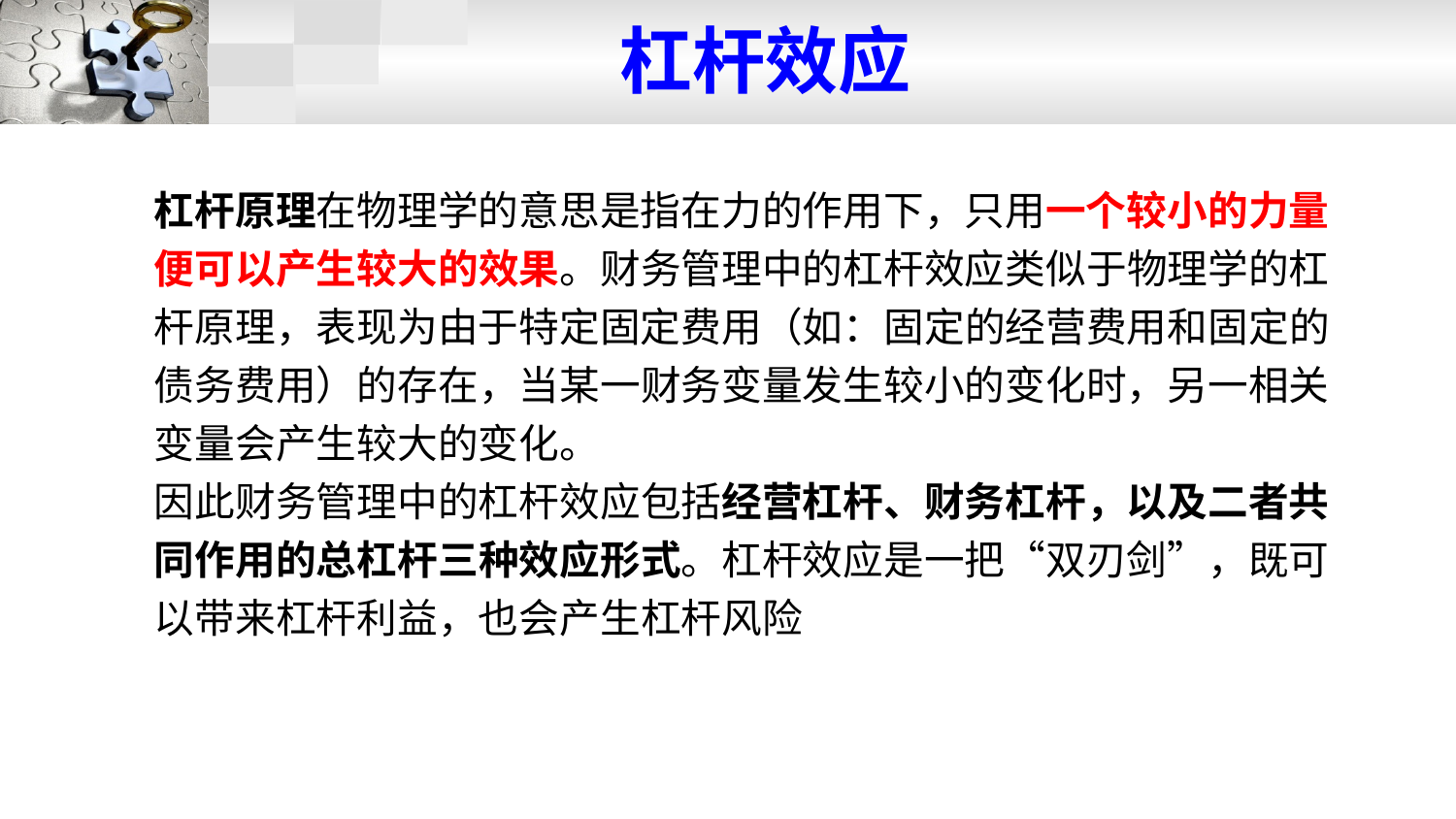

杠杆效应
杠杆原理在物理学的意思是指在力的作用下，只用一个较小的力量便可以产生较大的效果。财务管理中的杠杆效应类似于物理学的杠杆原理，表现为由于特定固定费用（如：固定的经营费用和固定的债务费用）的存在，当某一财务变量发生较小的变化时，另一相关变量会产生较大的变化。
因此财务管理中的杠杆效应包括经营杠杆、财务杠杆，以及二者共同作用的总杠杆三种效应形式。杠杆效应是一把“双刃剑”，既可以带来杠杆利益，也会产生杠杆风险